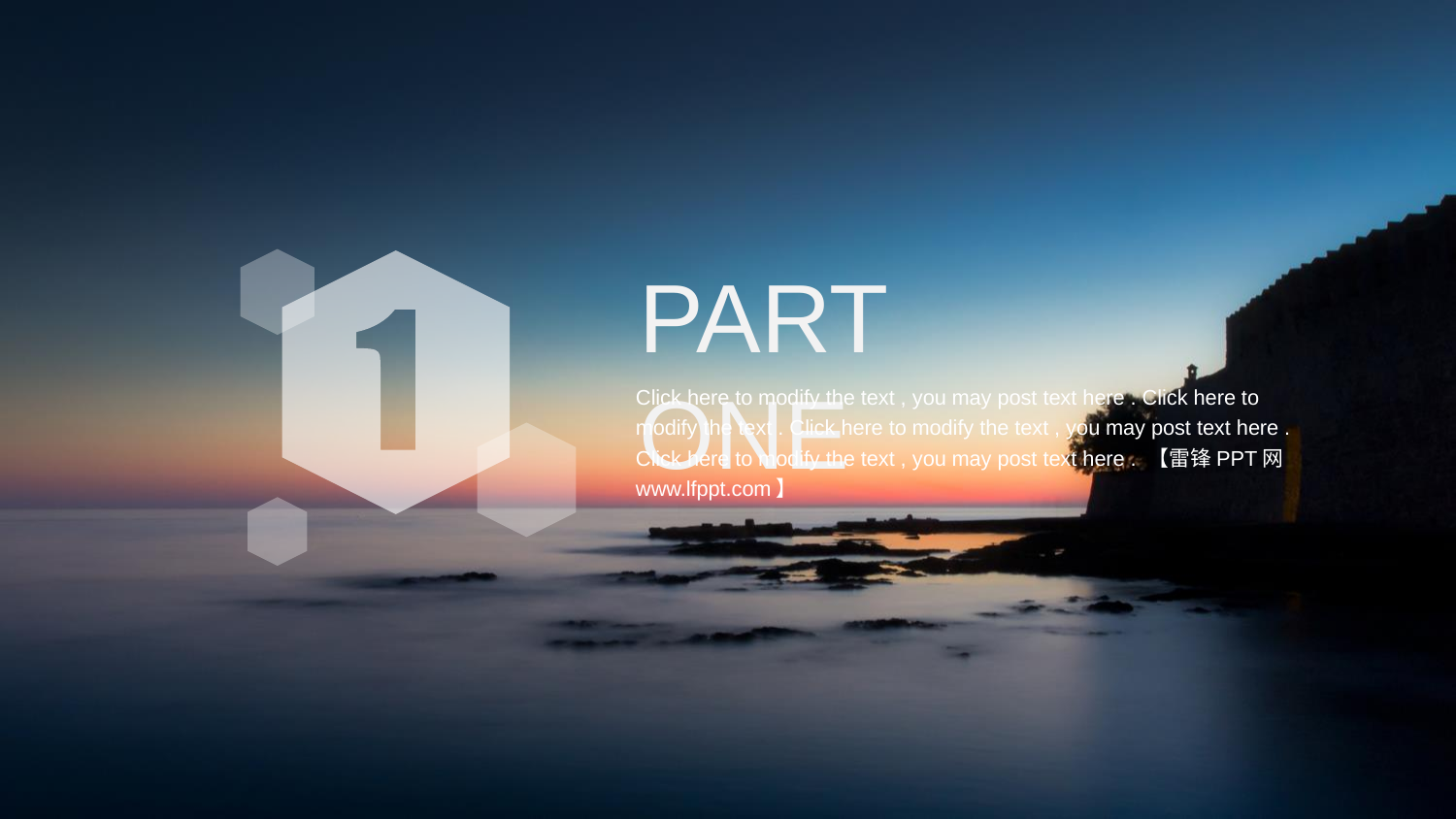

PART ONE

Click here to modify the text , you may post text here . Click here to modify the text . Click here to modify the text , you may post text here . Click here to modify the text , you may post text here . 【雷锋PPT网 www.lfppt.com】